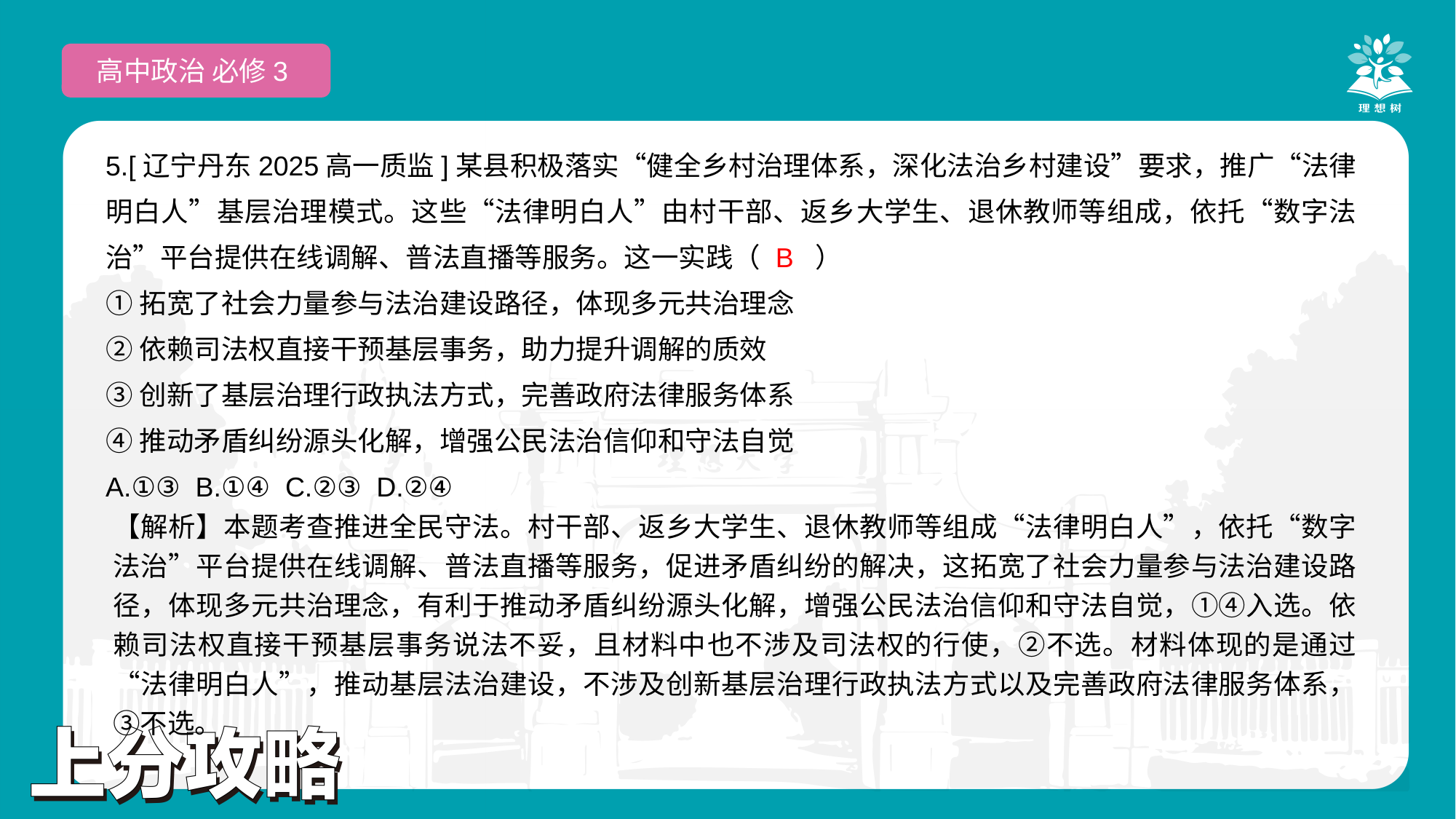

高中政治 必修3
5.[辽宁丹东2025高一质监]某县积极落实“健全乡村治理体系，深化法治乡村建设”要求，推广“法律明白人”基层治理模式。这些“法律明白人”由村干部、返乡大学生、退休教师等组成，依托“数字法治”平台提供在线调解、普法直播等服务。这一实践（　　）
①拓宽了社会力量参与法治建设路径，体现多元共治理念
②依赖司法权直接干预基层事务，助力提升调解的质效
③创新了基层治理行政执法方式，完善政府法律服务体系
④推动矛盾纠纷源头化解，增强公民法治信仰和守法自觉
A.①③  B.①④  C.②③  D.②④
 B
【解析】本题考查推进全民守法。村干部、返乡大学生、退休教师等组成“法律明白人”，依托“数字法治”平台提供在线调解、普法直播等服务，促进矛盾纠纷的解决，这拓宽了社会力量参与法治建设路径，体现多元共治理念，有利于推动矛盾纠纷源头化解，增强公民法治信仰和守法自觉，①④入选。依赖司法权直接干预基层事务说法不妥，且材料中也不涉及司法权的行使，②不选。材料体现的是通过“法律明白人”，推动基层法治建设，不涉及创新基层治理行政执法方式以及完善政府法律服务体系，③不选。